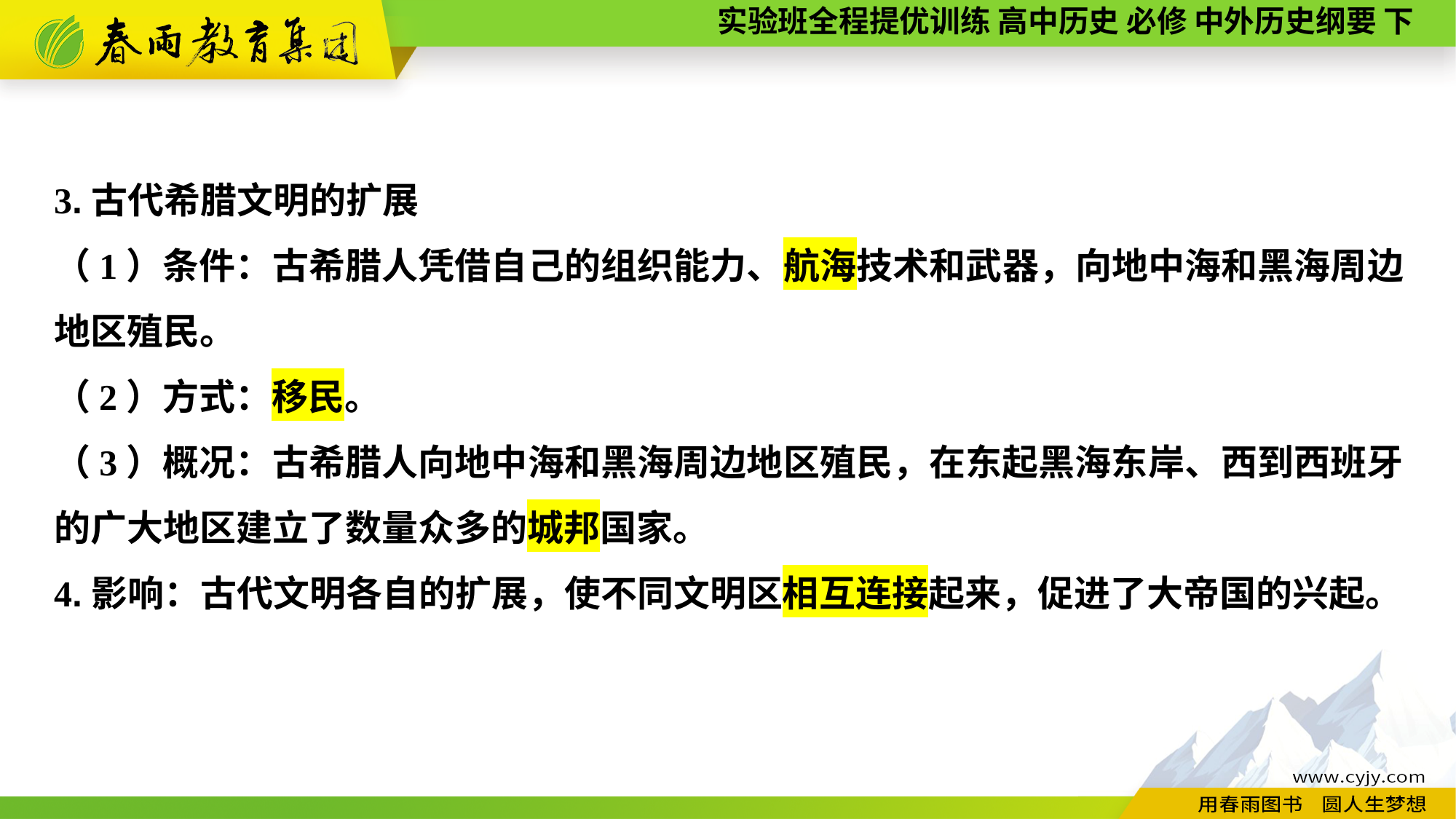

3.古代希腊文明的扩展
（1）条件：古希腊人凭借自己的组织能力、航海技术和武器，向地中海和黑海周边地区殖民。
（2）方式：移民。
（3）概况：古希腊人向地中海和黑海周边地区殖民，在东起黑海东岸、西到西班牙的广大地区建立了数量众多的城邦国家。
4.影响：古代文明各自的扩展，使不同文明区相互连接起来，促进了大帝国的兴起。